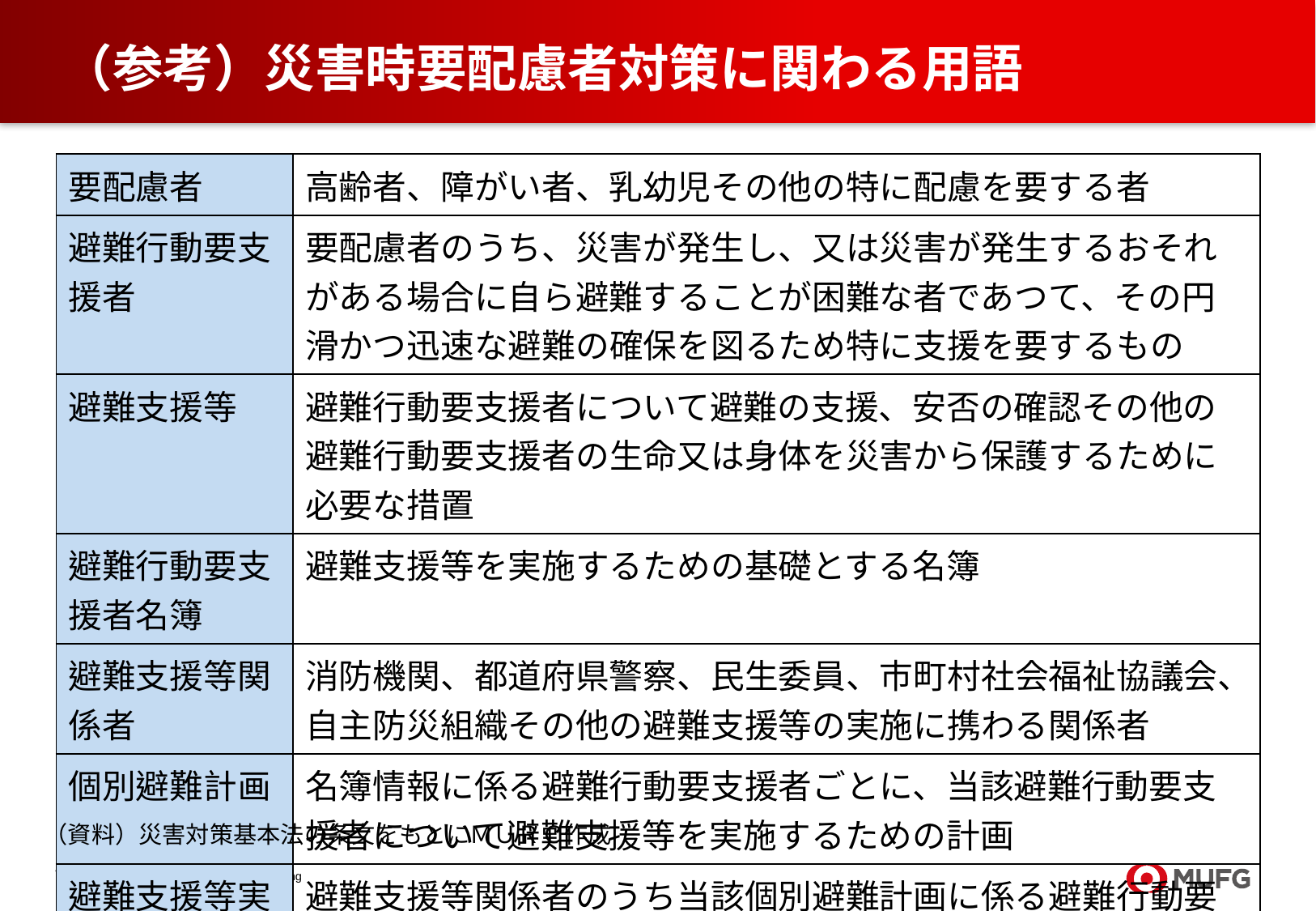

# （参考）災害時要配慮者対策に関わる用語
| 要配慮者 | 高齢者、障がい者、乳幼児その他の特に配慮を要する者 |
| --- | --- |
| 避難行動要支援者 | 要配慮者のうち、災害が発生し、又は災害が発生するおそれがある場合に自ら避難することが困難な者であつて、その円滑かつ迅速な避難の確保を図るため特に支援を要するもの |
| 避難支援等 | 避難行動要支援者について避難の支援、安否の確認その他の避難行動要支援者の生命又は身体を災害から保護するために必要な措置 |
| 避難行動要支援者名簿 | 避難支援等を実施するための基礎とする名簿 |
| 避難支援等関係者 | 消防機関、都道府県警察、民生委員、市町村社会福祉協議会、自主防災組織その他の避難支援等の実施に携わる関係者 |
| 個別避難計画 | 名簿情報に係る避難行動要支援者ごとに、当該避難行動要支援者について避難支援等を実施するための計画 |
| 避難支援等実施者 | 避難支援等関係者のうち当該個別避難計画に係る避難行動要支援者について避難支援等を実施する者 |
（資料）災害対策基本法の条文をもとにＭＵＲＣ作成